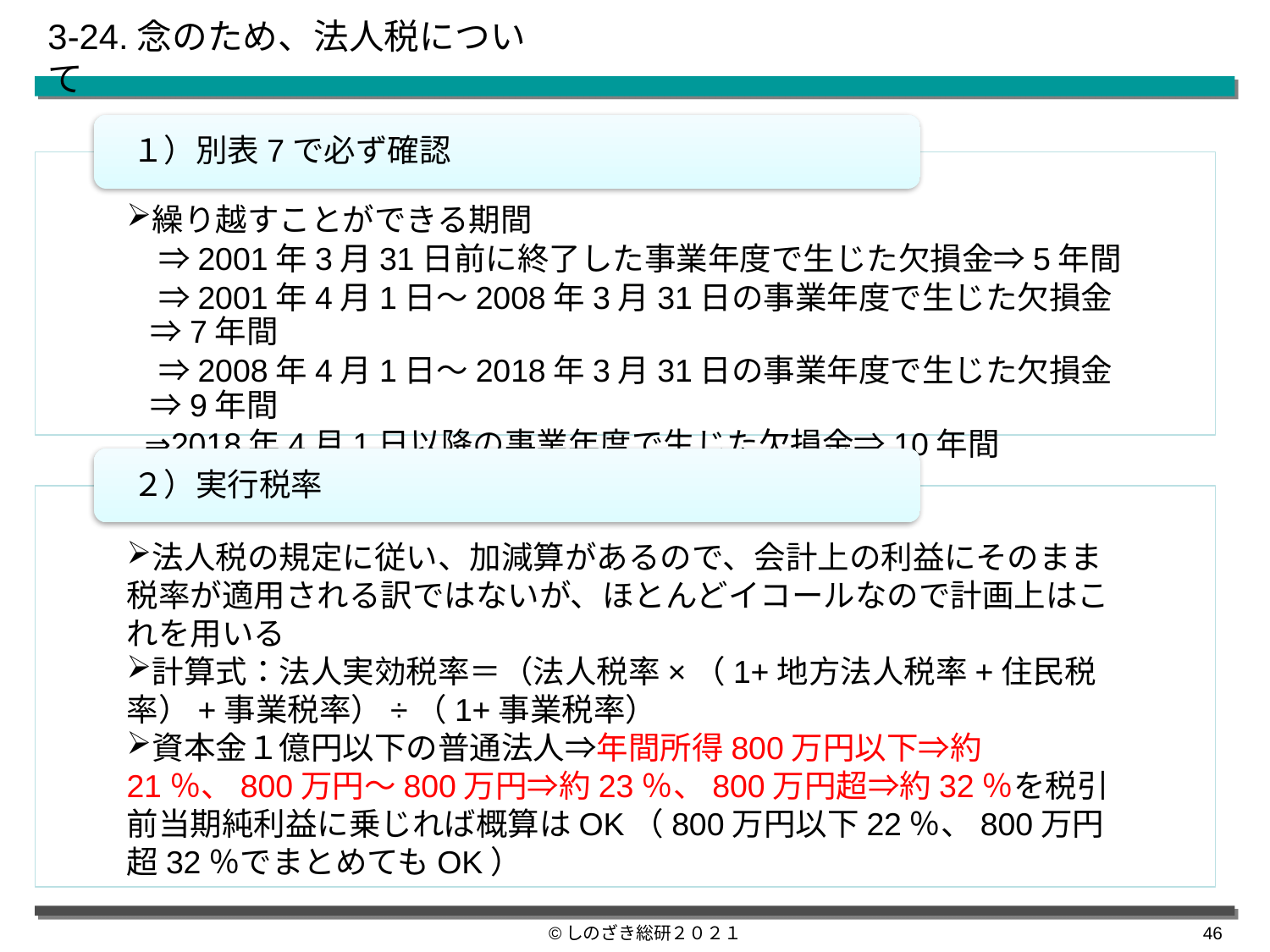

# 3-24.念のため、法人税について
繰り越すことができる期間
　⇒2001年3月31日前に終了した事業年度で生じた欠損金⇒5年間
　⇒2001年4月1日～2008年3月31日の事業年度で生じた欠損金⇒7年間
　⇒2008年4月1日～2018年3月31日の事業年度で生じた欠損金⇒9年間
  ⇒2018年4月1日以降の事業年度で生じた欠損金⇒10年間
１）別表7で必ず確認
法人税の規定に従い、加減算があるので、会計上の利益にそのまま税率が適用される訳ではないが、ほとんどイコールなので計画上はこれを用いる
計算式：法人実効税率＝（法人税率×（1+地方法人税率+住民税率）+事業税率）÷（1+事業税率）
資本金１億円以下の普通法人⇒年間所得800万円以下⇒約21％、800万円～800万円⇒約23％、800万円超⇒約32％を税引前当期純利益に乗じれば概算はOK（800万円以下22％、800万円超32％でまとめてもOK）
２）実行税率
©しのざき総研２０２１
46